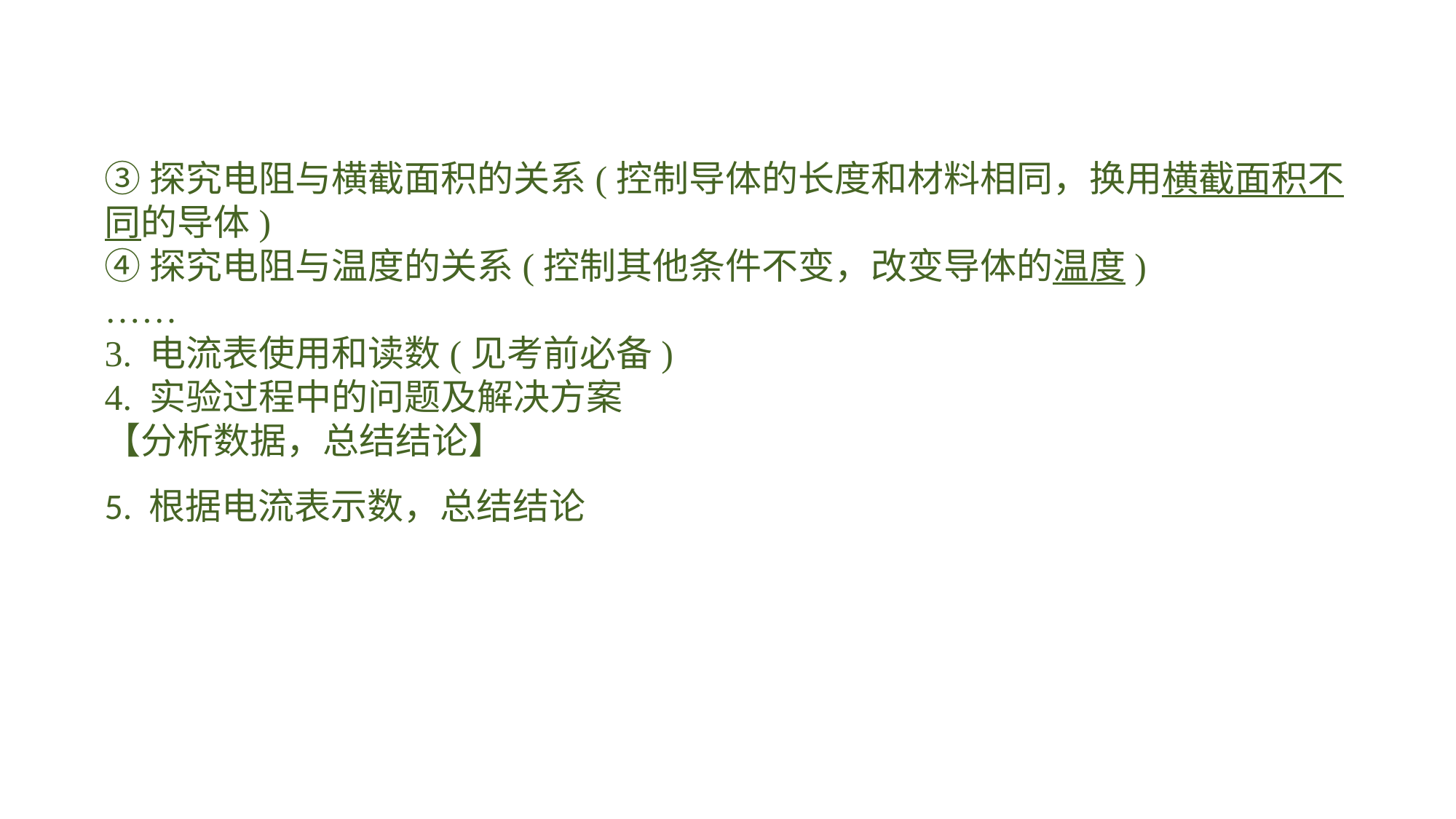

③探究电阻与横截面积的关系(控制导体的长度和材料相同，换用横截面积不同的导体)④探究电阻与温度的关系(控制其他条件不变，改变导体的温度)……3. 电流表使用和读数(见考前必备)4. 实验过程中的问题及解决方案【分析数据，总结结论】5. 根据电流表示数，总结结论